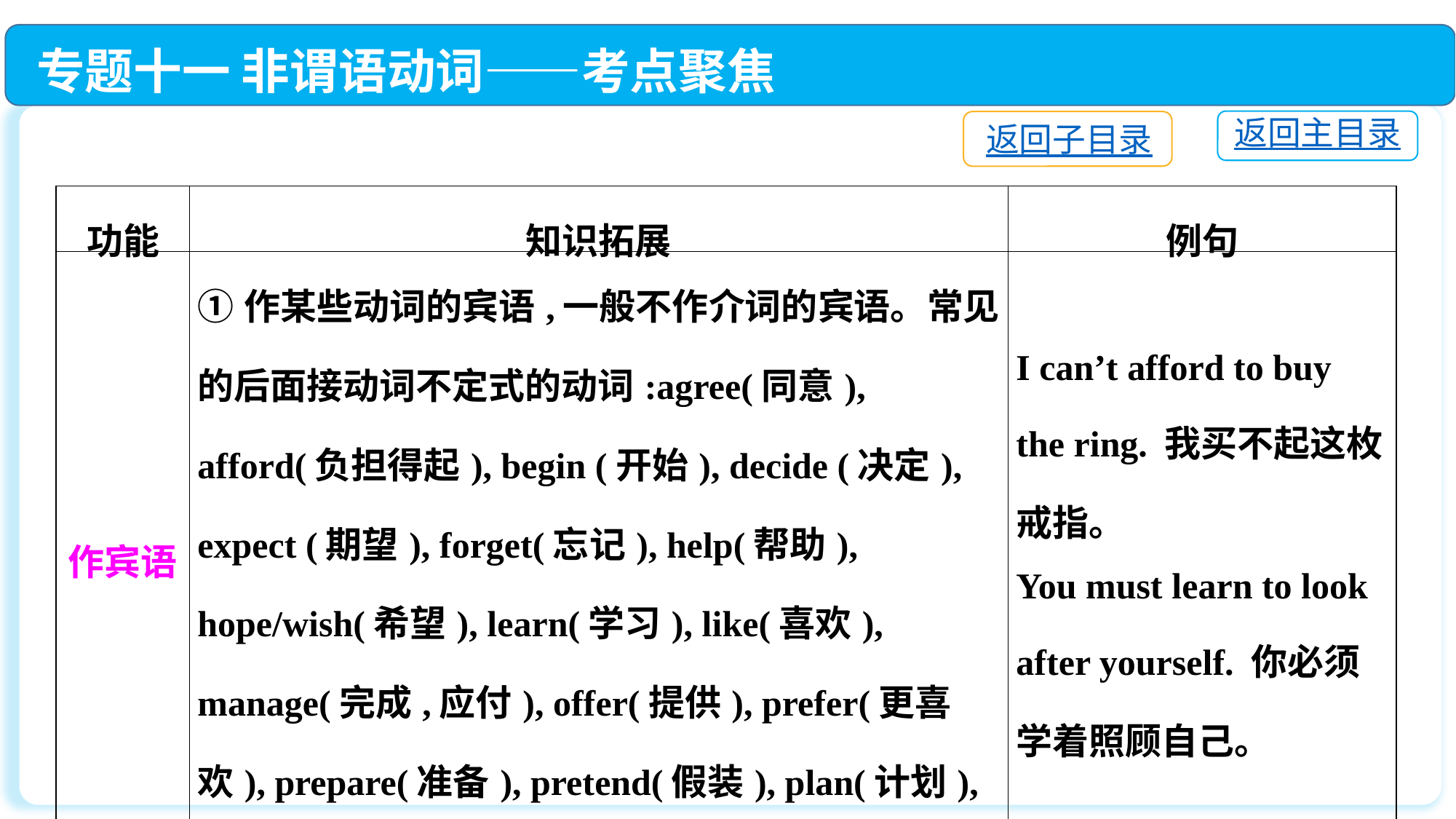

专题十一 非谓语动词——考点聚焦

返回主目录

返回子目录
| 功能 | 知识拓展 | 例句 |
| --- | --- | --- |
| 作宾语 | ①作某些动词的宾语,一般不作介词的宾语。常见的后面接动词不定式的动词:agree(同意), afford(负担得起), begin (开始), decide (决定), expect (期望), forget(忘记), help(帮助), hope/wish(希望), learn(学习), like(喜欢), manage(完成,应付), offer(提供), prefer(更喜欢), prepare(准备), pretend(假装), plan(计划), promise(承诺), refuse(拒绝), want/would like(想要)等 | I can’t afford to buy the ring. 我买不起这枚戒指。 You must learn to look after yourself. 你必须学着照顾自己。 |